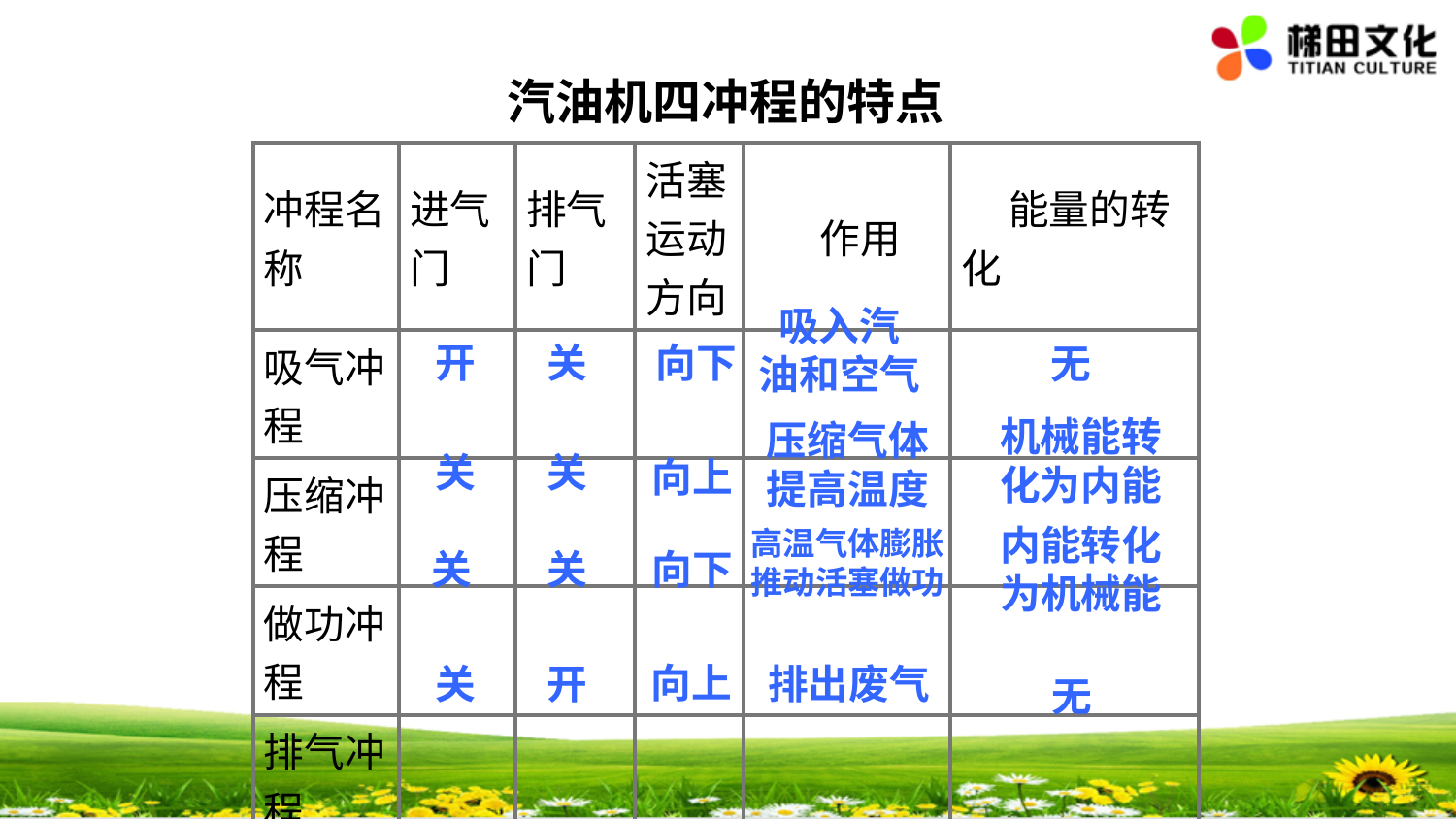

汽油机四冲程的特点
| 冲程名称 | 进气门 | 排气门 | 活塞运动方向 | 作用 | 能量的转化 |
| --- | --- | --- | --- | --- | --- |
| 吸气冲程 |  |  |  |  |  |
| 压缩冲程 |  |  |  |  |  |
| 做功冲程 |  |  |  |  |  |
| 排气冲程 |  |  |  |  |  |
吸入汽
油和空气
开
关
向下
无
机械能转
化为内能
关
关
压缩气体
提高温度
向上
高温气体膨胀推动活塞做功
关
关
向下
内能转化
为机械能
向上
排出废气
关
开
无